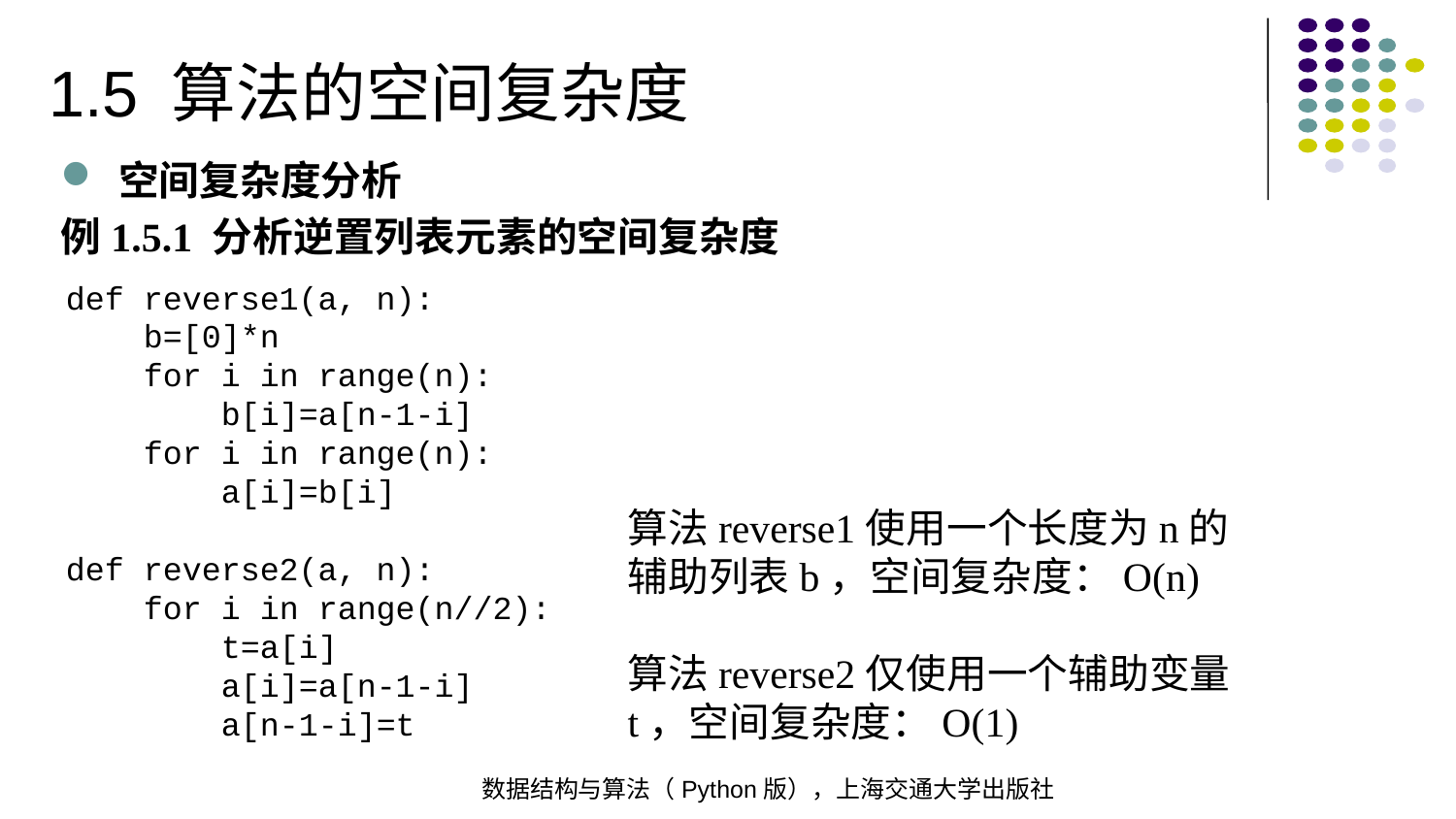

1.5 算法的空间复杂度
空间复杂度分析
例1.5.1 分析逆置列表元素的空间复杂度
def reverse1(a, n):
    b=[0]*n
    for i in range(n):
        b[i]=a[n-1-i]
    for i in range(n):
        a[i]=b[i]

def reverse2(a, n):
    for i in range(n//2):
        t=a[i]
        a[i]=a[n-1-i]
        a[n-1-i]=t
算法reverse1使用一个长度为n的辅助列表b，空间复杂度：O(n)

算法reverse2仅使用一个辅助变量t，空间复杂度：O(1)